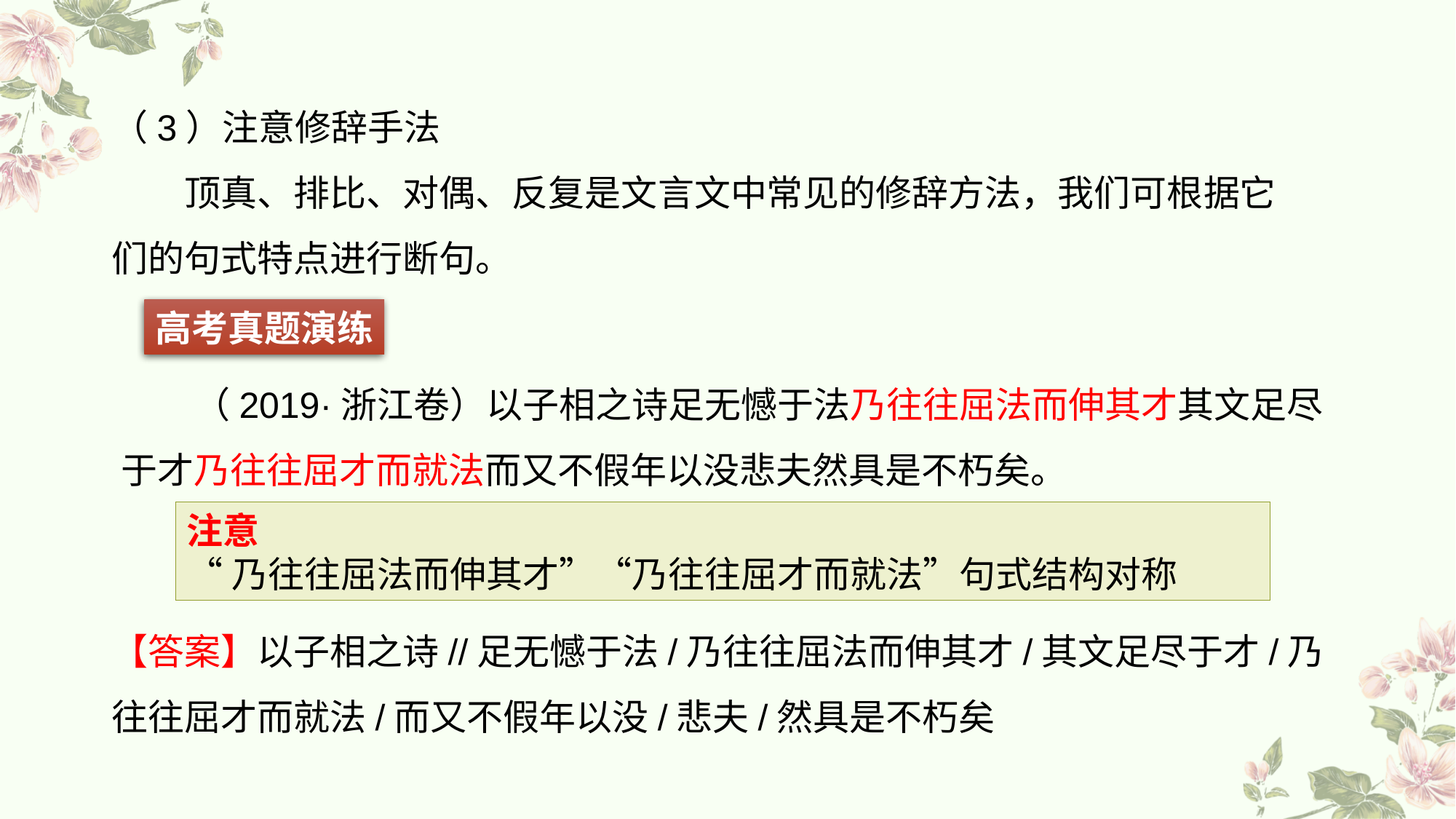

（3）注意修辞手法
顶真、排比、对偶、反复是文言文中常见的修辞方法，我们可根据它们的句式特点进行断句。
高考真题演练
（2019·浙江卷）以子相之诗足无憾于法乃往往屈法而伸其才其文足尽于才乃往往屈才而就法而又不假年以没悲夫然具是不朽矣。
注意
“乃往往屈法而伸其才”“乃往往屈才而就法”句式结构对称
【答案】以子相之诗//足无憾于法/乃往往屈法而伸其才/其文足尽于才/乃往往屈才而就法/而又不假年以没/悲夫/然具是不朽矣